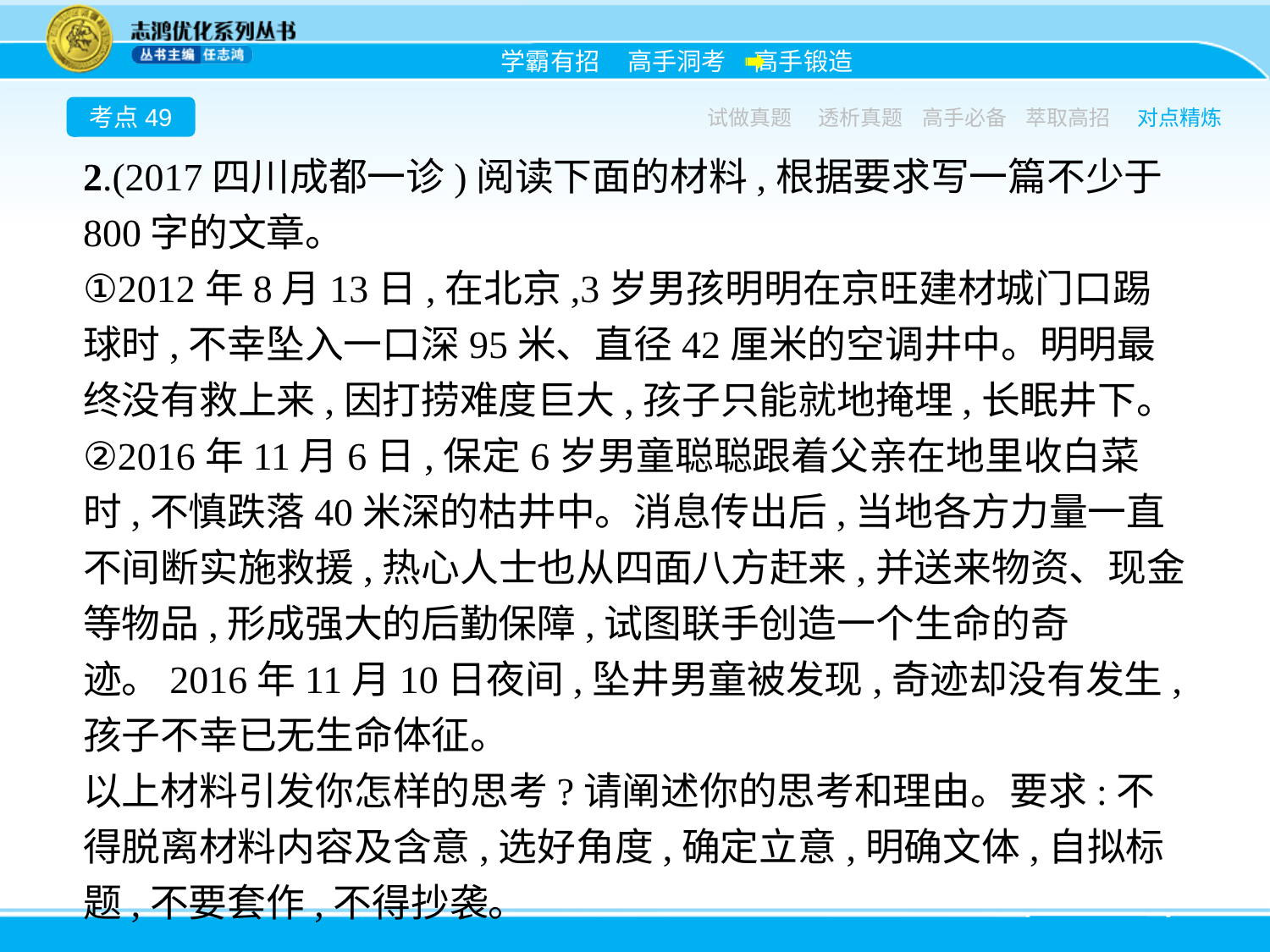

考点49
试做真题
透析真题
高手必备
萃取高招
对点精炼
2.(2017四川成都一诊)阅读下面的材料,根据要求写一篇不少于800字的文章。
①2012年8月13日,在北京,3岁男孩明明在京旺建材城门口踢球时,不幸坠入一口深95米、直径42厘米的空调井中。明明最终没有救上来,因打捞难度巨大,孩子只能就地掩埋,长眠井下。
②2016年11月6日,保定6岁男童聪聪跟着父亲在地里收白菜时,不慎跌落40米深的枯井中。消息传出后,当地各方力量一直不间断实施救援,热心人士也从四面八方赶来,并送来物资、现金等物品,形成强大的后勤保障,试图联手创造一个生命的奇迹。2016年11月10日夜间,坠井男童被发现,奇迹却没有发生,孩子不幸已无生命体征。
以上材料引发你怎样的思考?请阐述你的思考和理由。要求:不得脱离材料内容及含意,选好角度,确定立意,明确文体,自拟标题,不要套作,不得抄袭。